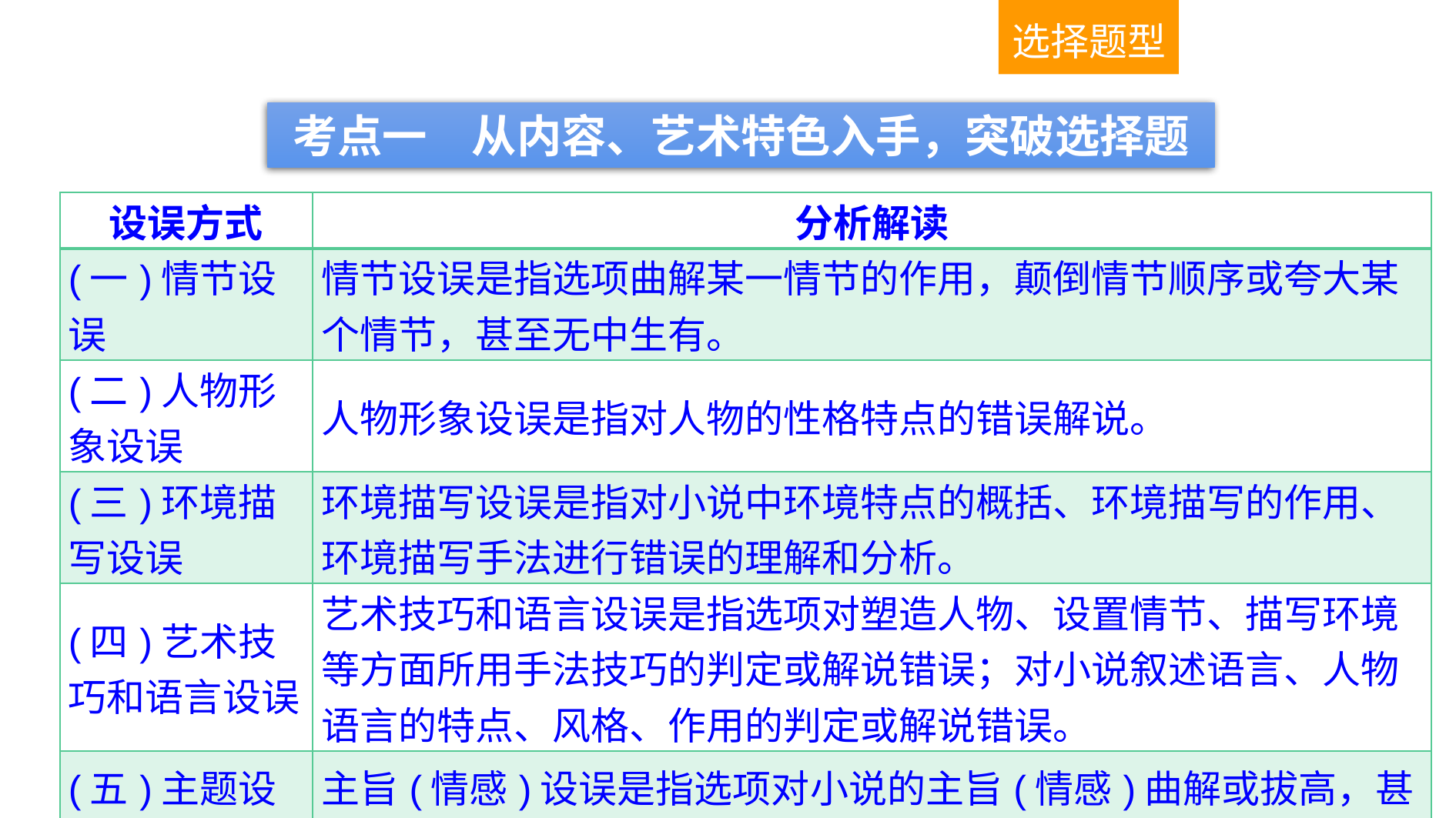

选择题型
考点一　从内容、艺术特色入手，突破选择题
| 设误方式 | 分析解读 |
| --- | --- |
| (一)情节设误 | 情节设误是指选项曲解某一情节的作用，颠倒情节顺序或夸大某个情节，甚至无中生有。 |
| (二)人物形象设误 | 人物形象设误是指对人物的性格特点的错误解说。 |
| (三)环境描写设误 | 环境描写设误是指对小说中环境特点的概括、环境描写的作用、环境描写手法进行错误的理解和分析。 |
| (四)艺术技巧和语言设误 | 艺术技巧和语言设误是指选项对塑造人物、设置情节、描写环境等方面所用手法技巧的判定或解说错误；对小说叙述语言、人物语言的特点、风格、作用的判定或解说错误。 |
| (五)主题设误 | 主旨(情感)设误是指选项对小说的主旨(情感)曲解或拔高，甚至无中生有。 |